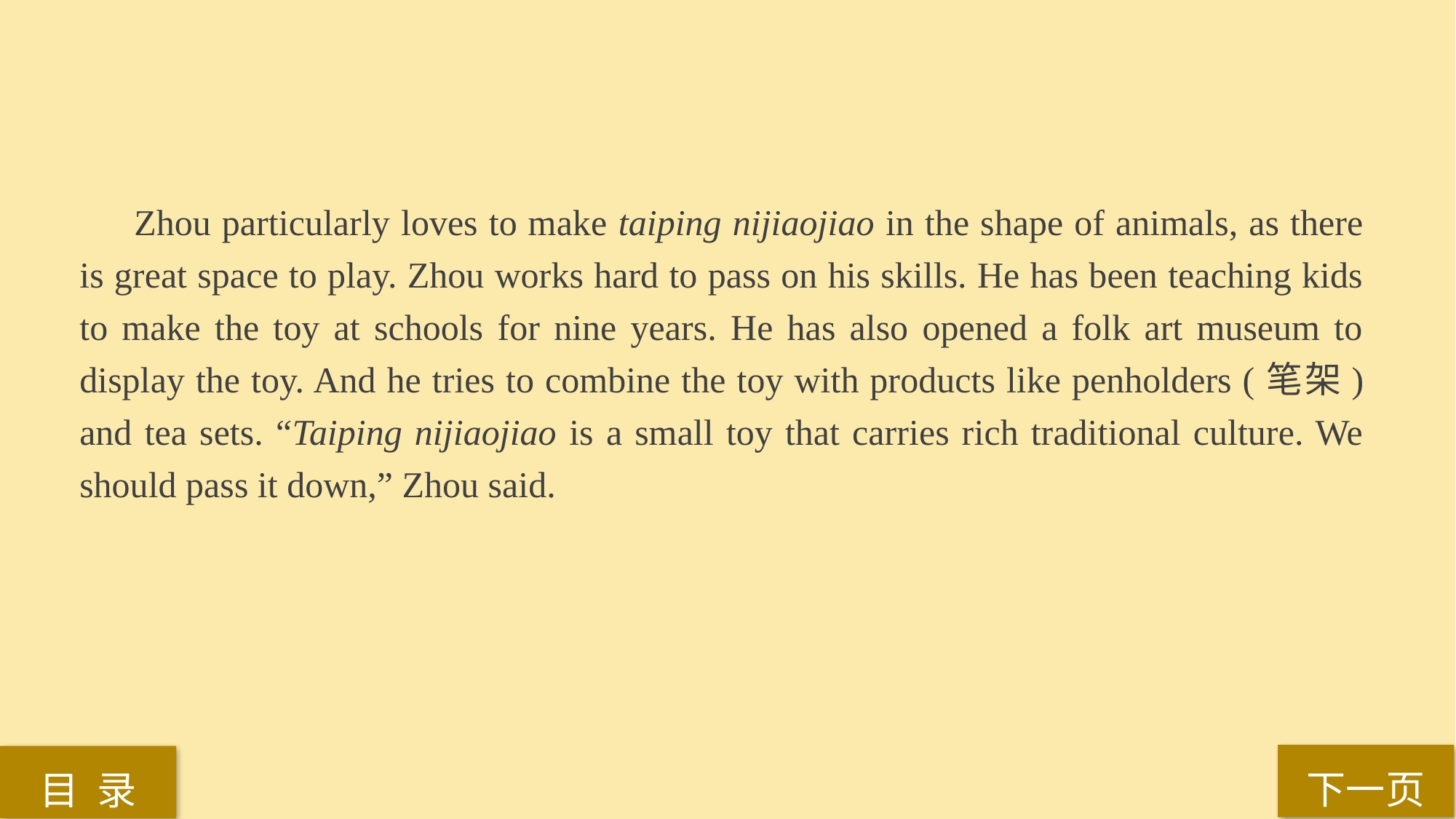

Zhou particularly loves to make taiping nijiaojiao in the shape of animals, as there is great space to play. Zhou works hard to pass on his skills. He has been teaching kids to make the toy at schools for nine years. He has also opened a folk art museum to display the toy. And he tries to combine the toy with products like penholders (笔架) and tea sets. “Taiping nijiaojiao is a small toy that carries rich traditional culture. We should pass it down,” Zhou said.